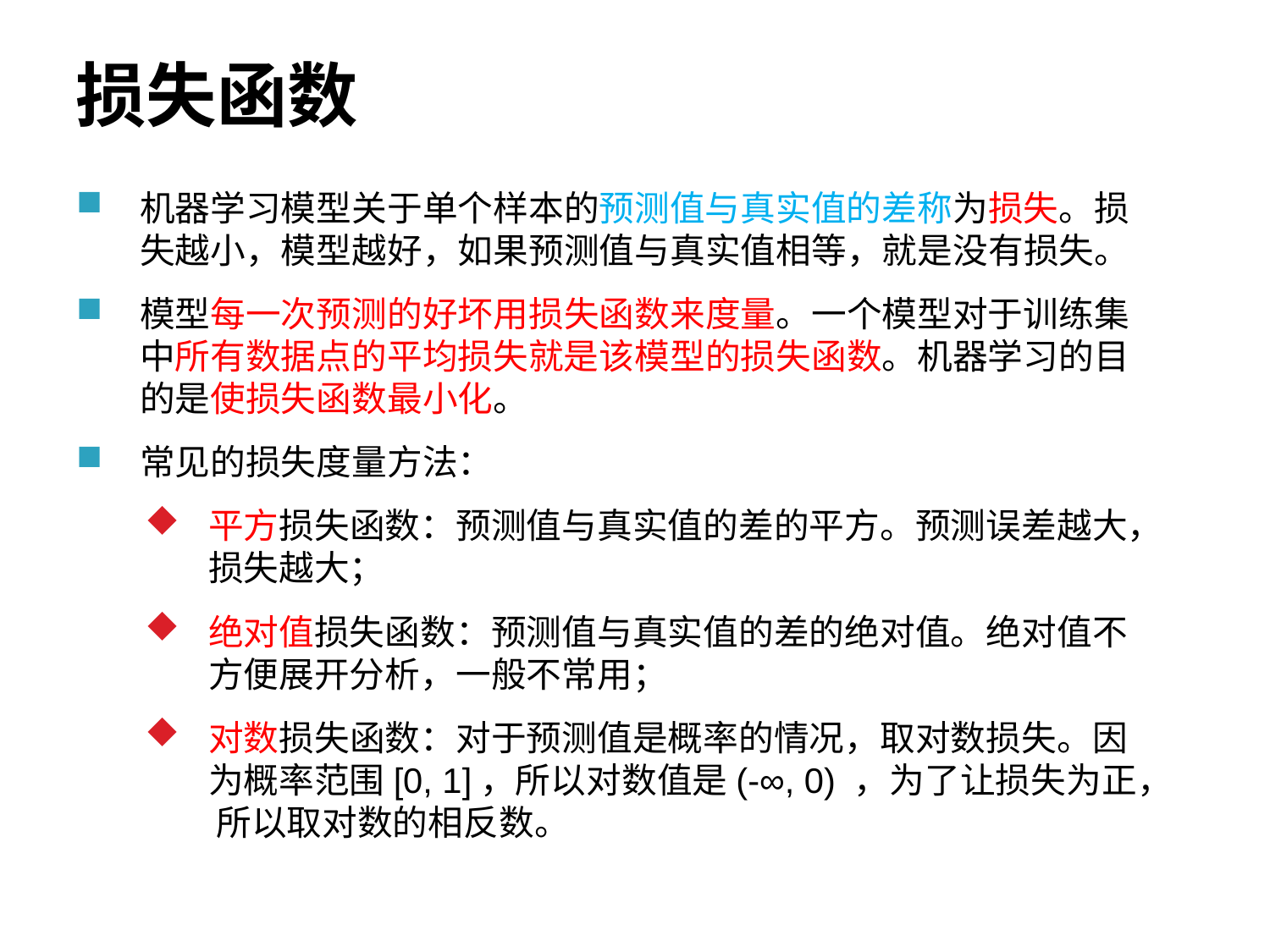

# 损失函数
机器学习模型关于单个样本的预测值与真实值的差称为损失。损失越小，模型越好，如果预测值与真实值相等，就是没有损失。
模型每一次预测的好坏用损失函数来度量。一个模型对于训练集中所有数据点的平均损失就是该模型的损失函数。机器学习的目的是使损失函数最小化。
常见的损失度量方法：
平方损失函数：预测值与真实值的差的平方。预测误差越大，损失越大；
绝对值损失函数：预测值与真实值的差的绝对值。绝对值不方便展开分析，一般不常用；
对数损失函数：对于预测值是概率的情况，取对数损失。因为概率范围[0, 1]，所以对数值是(-∞, 0) ，为了让损失为正， 所以取对数的相反数。